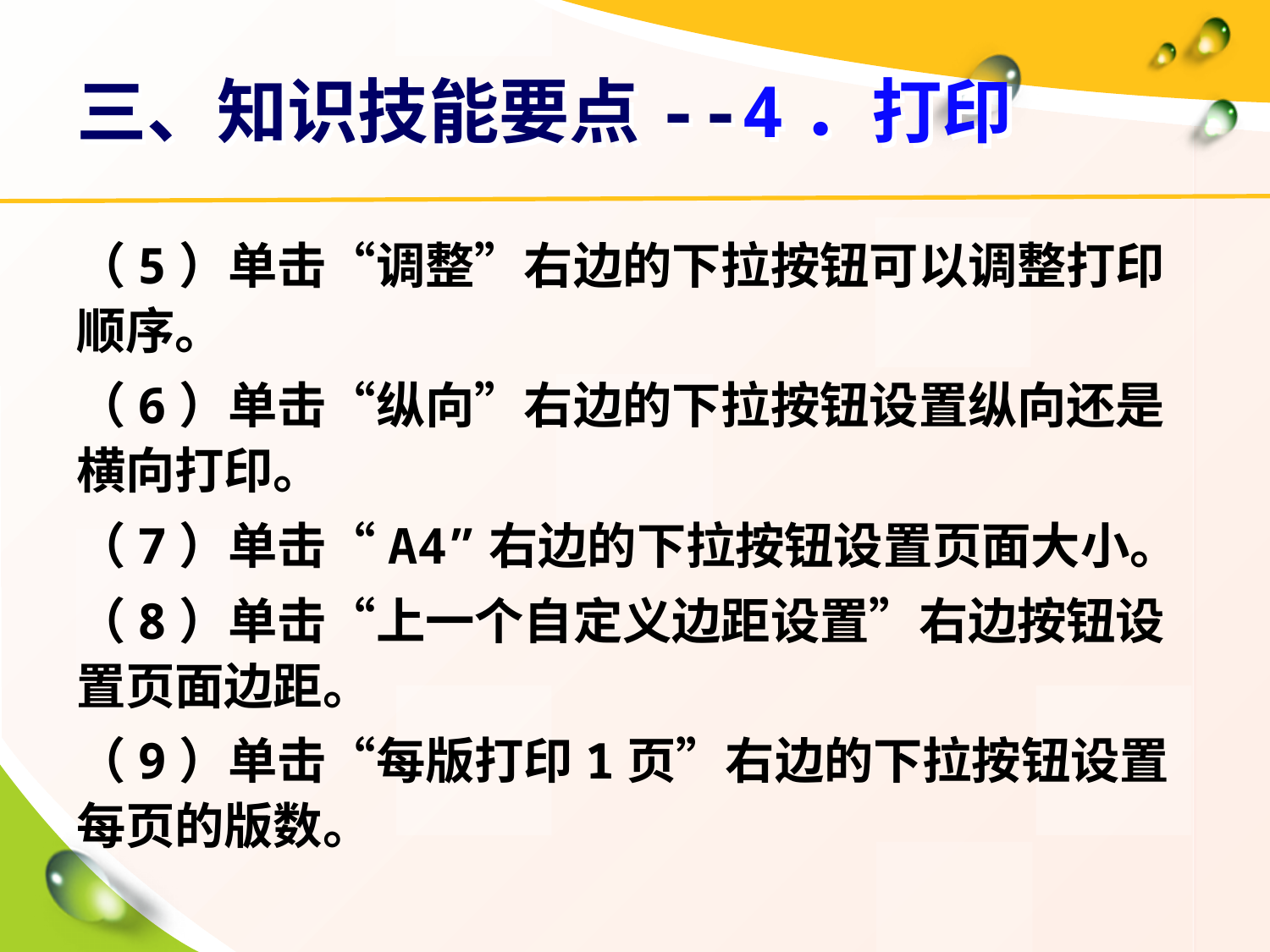

# 三、知识技能要点--4．打印
（5）单击“调整”右边的下拉按钮可以调整打印顺序。
（6）单击“纵向”右边的下拉按钮设置纵向还是横向打印。
（7）单击“A4”右边的下拉按钮设置页面大小。
（8）单击“上一个自定义边距设置”右边按钮设置页面边距。
（9）单击“每版打印1页”右边的下拉按钮设置每页的版数。